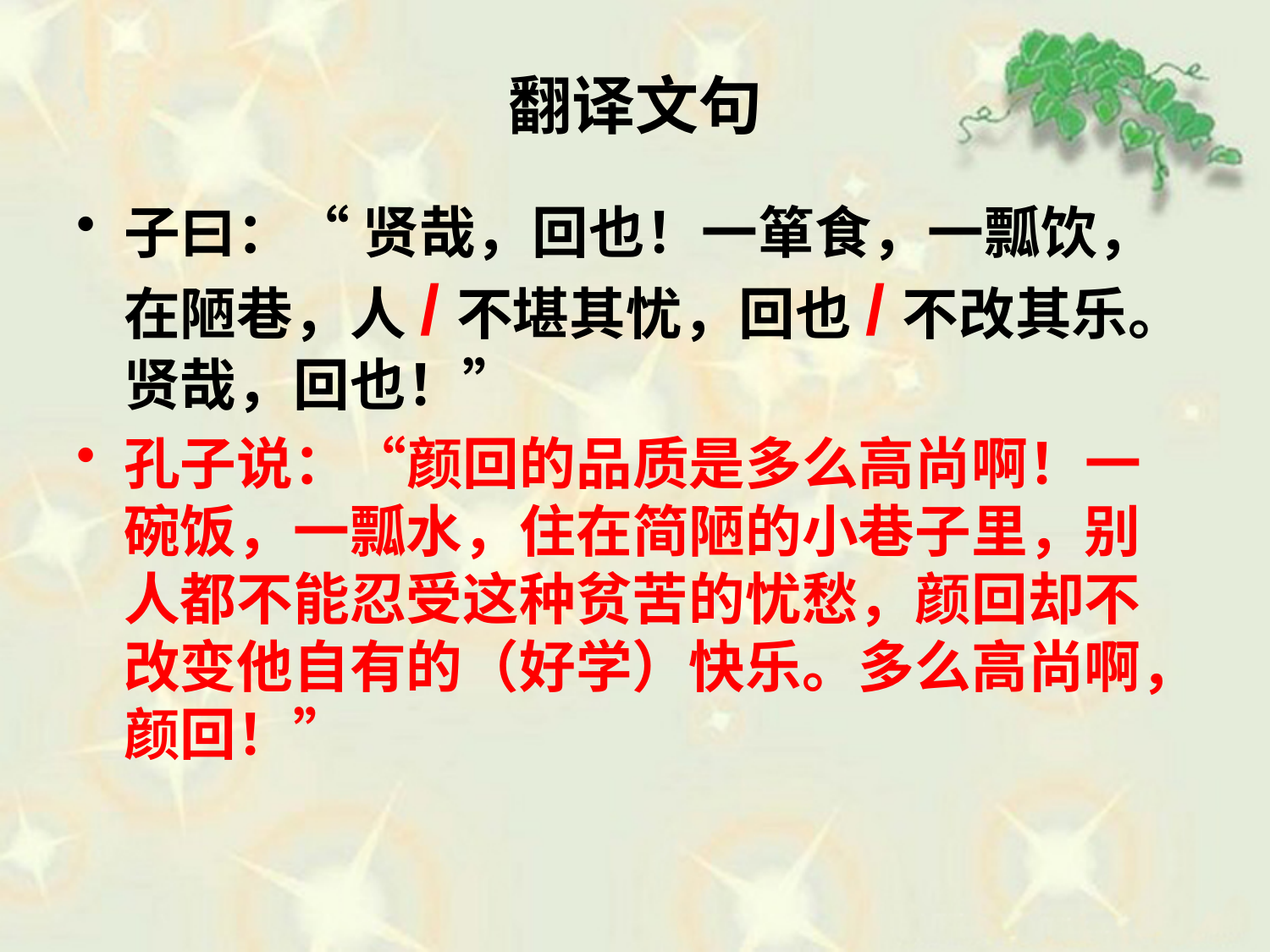

# 翻译文句
子曰：“ 贤哉，回也！一箪食，一瓢饮，在陋巷，人/不堪其忧，回也/不改其乐。贤哉，回也！”
孔子说：“颜回的品质是多么高尚啊！一碗饭，一瓢水，住在简陋的小巷子里，别人都不能忍受这种贫苦的忧愁，颜回却不改变他自有的（好学）快乐。多么高尚啊，颜回！”